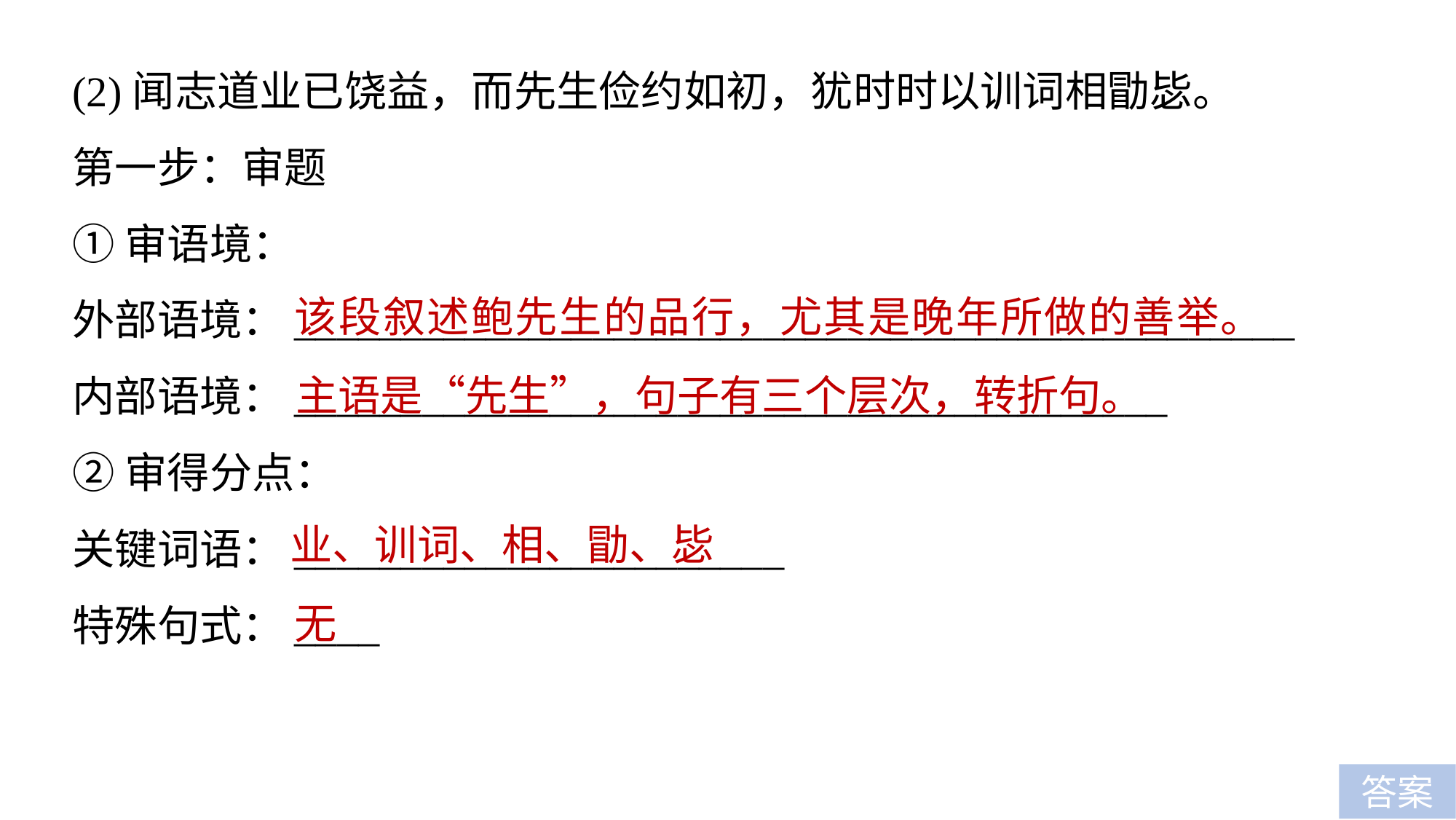

(2)闻志道业已饶益，而先生俭约如初，犹时时以训词相勖毖。
第一步：审题
①审语境：
外部语境：_______________________________________________
内部语境：_________________________________________
②审得分点：
关键词语：_______________________
特殊句式：____
该段叙述鲍先生的品行，尤其是晚年所做的善举。
主语是“先生”，句子有三个层次，转折句。
业、训词、相、勖、毖
无
答案